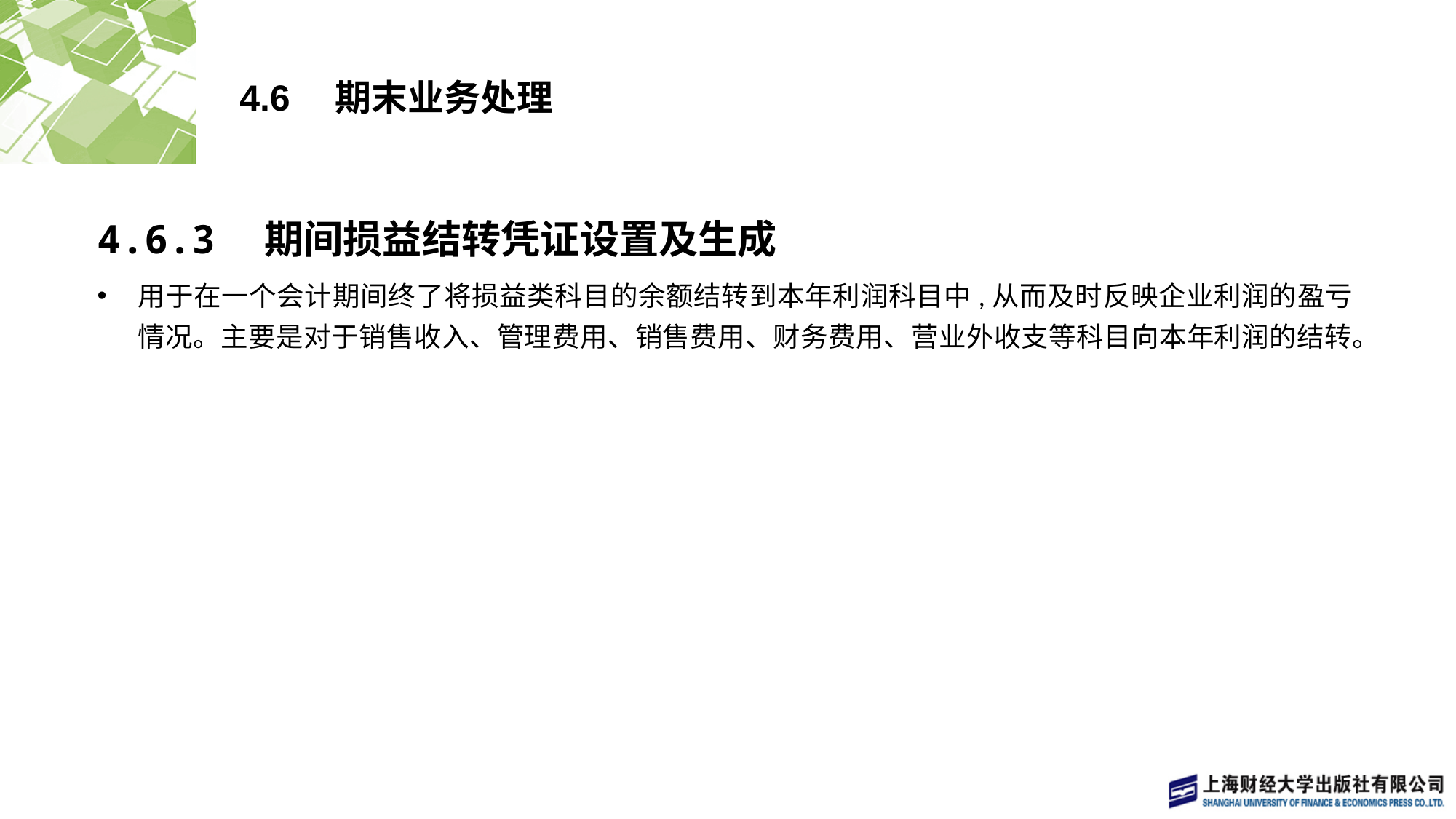

# 4.6　期末业务处理
4.6.3　期间损益结转凭证设置及生成
用于在一个会计期间终了将损益类科目的余额结转到本年利润科目中,从而及时反映企业利润的盈亏情况。主要是对于销售收入、管理费用、销售费用、财务费用、营业外收支等科目向本年利润的结转。